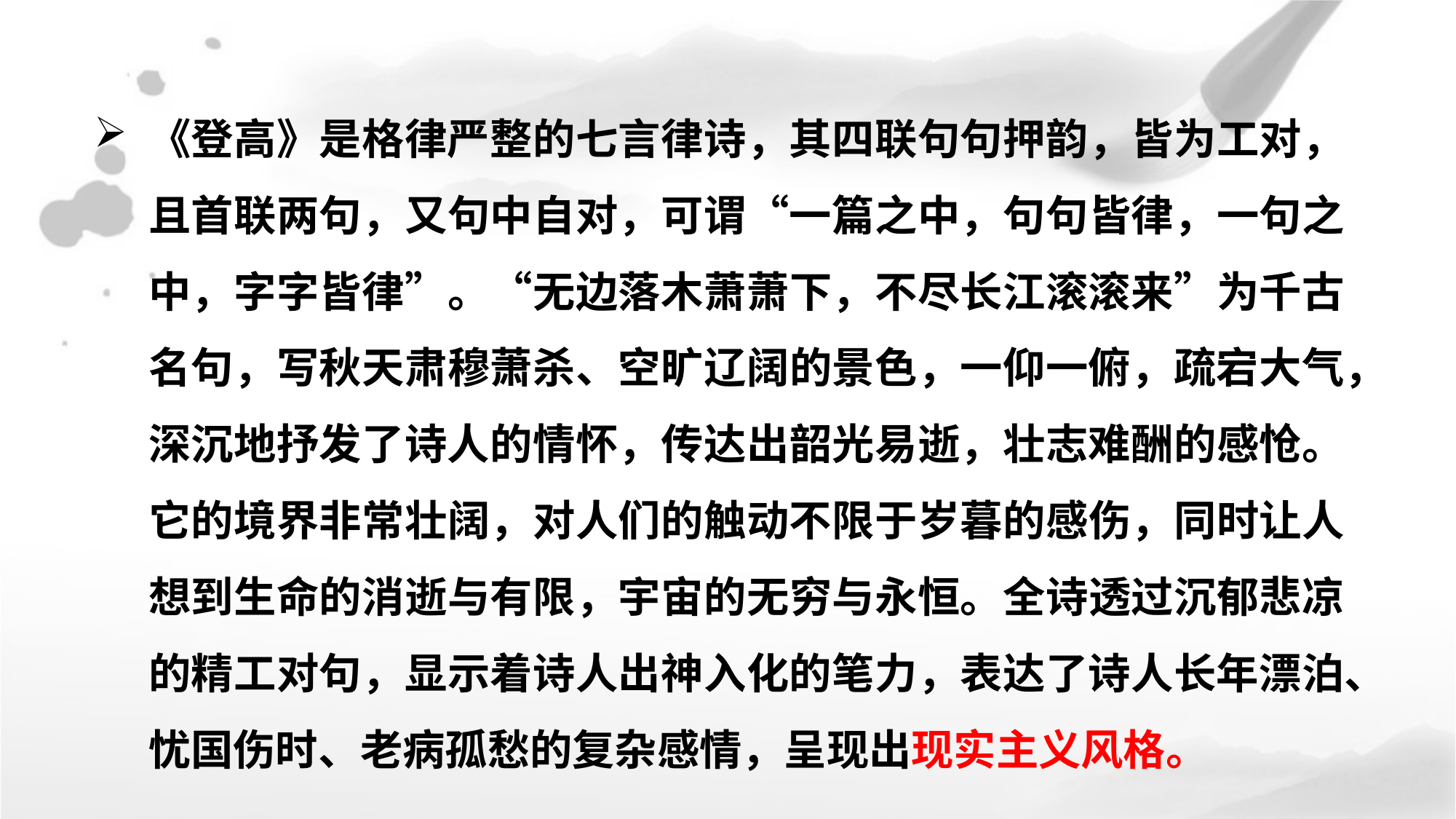

《登高》是格律严整的七言律诗，其四联句句押韵，皆为工对，且首联两句，又句中自对，可谓“一篇之中，句句皆律，一句之中，字字皆律”。“无边落木萧萧下，不尽长江滚滚来”为千古名句，写秋天肃穆萧杀、空旷辽阔的景色，一仰一俯，疏宕大气，深沉地抒发了诗人的情怀，传达出韶光易逝，壮志难酬的感怆。它的境界非常壮阔，对人们的触动不限于岁暮的感伤，同时让人想到生命的消逝与有限，宇宙的无穷与永恒。全诗透过沉郁悲凉的精工对句，显示着诗人出神入化的笔力，表达了诗人长年漂泊、忧国伤时、老病孤愁的复杂感情，呈现出现实主义风格。